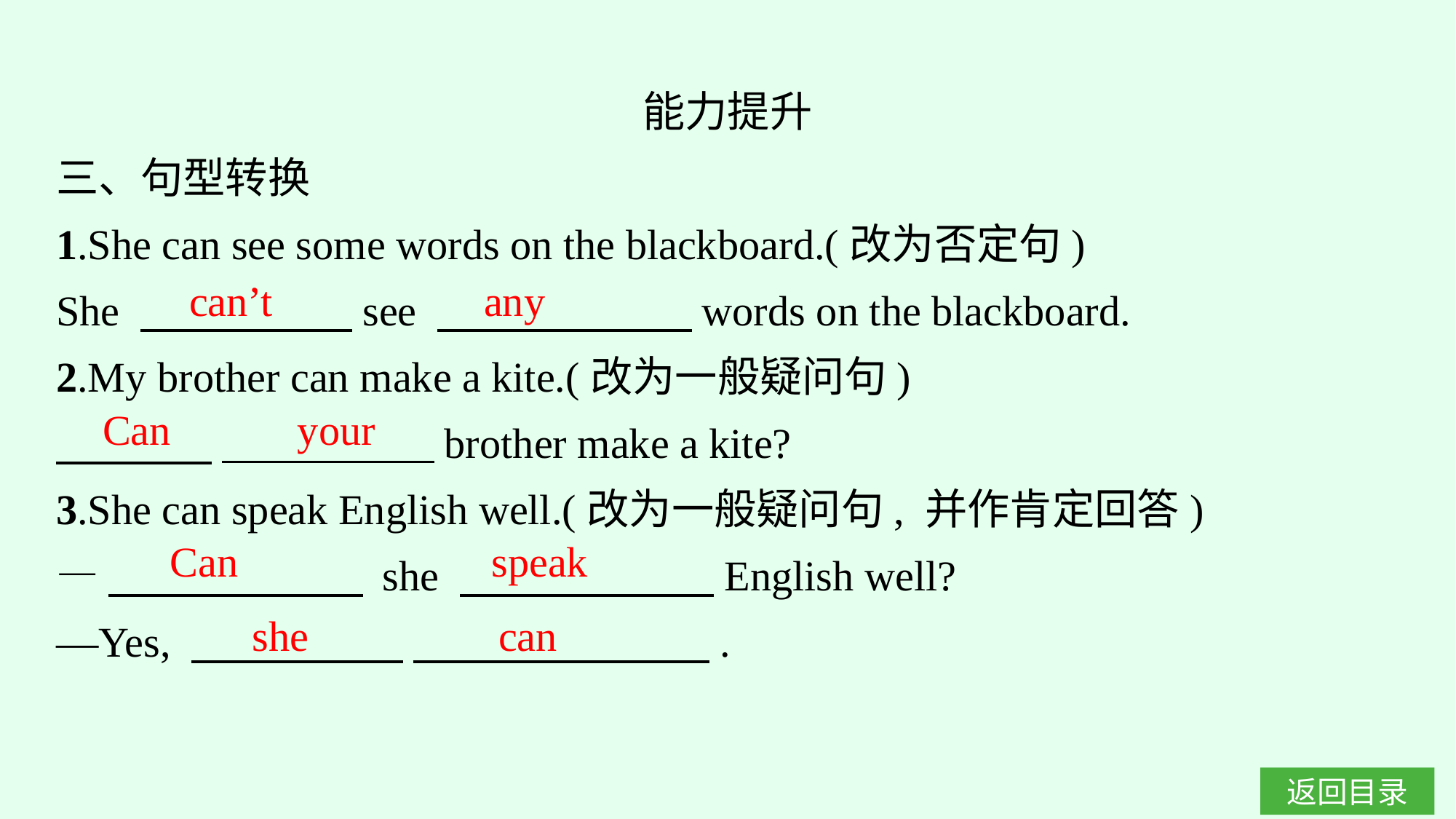

能力提升
三、句型转换
1.She can see some words on the blackboard.(改为否定句)
She 　　　　　see 　　　　　　words on the blackboard.
2.My brother can make a kite.(改为一般疑问句)
　　   　 　　　　　brother make a kite?
3.She can speak English well.(改为一般疑问句, 并作肯定回答)
—　　　　　　 she 　　　　　　English well?
—Yes, 　　　　　 　　　　　　　.
can’t                    any
Can            your
Can                        speak
she                  can